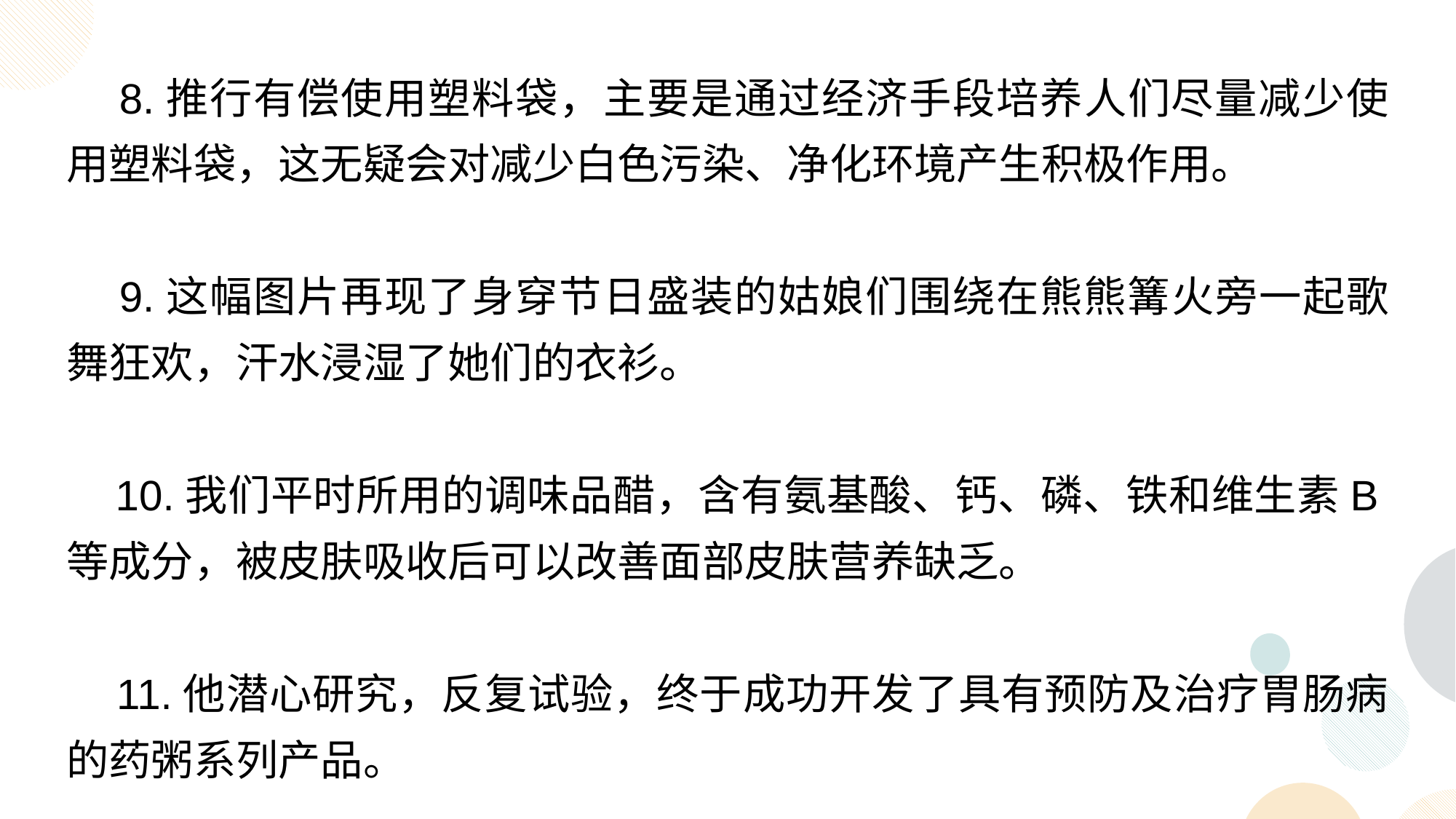

8.推行有偿使用塑料袋，主要是通过经济手段培养人们尽量减少使用塑料袋，这无疑会对减少白色污染、净化环境产生积极作用。

    9.这幅图片再现了身穿节日盛装的姑娘们围绕在熊熊篝火旁一起歌舞狂欢，汗水浸湿了她们的衣衫。

    10.我们平时所用的调味品醋，含有氨基酸、钙、磷、铁和维生素B等成分，被皮肤吸收后可以改善面部皮肤营养缺乏。

    11.他潜心研究，反复试验，终于成功开发了具有预防及治疗胃肠病的药粥系列产品。